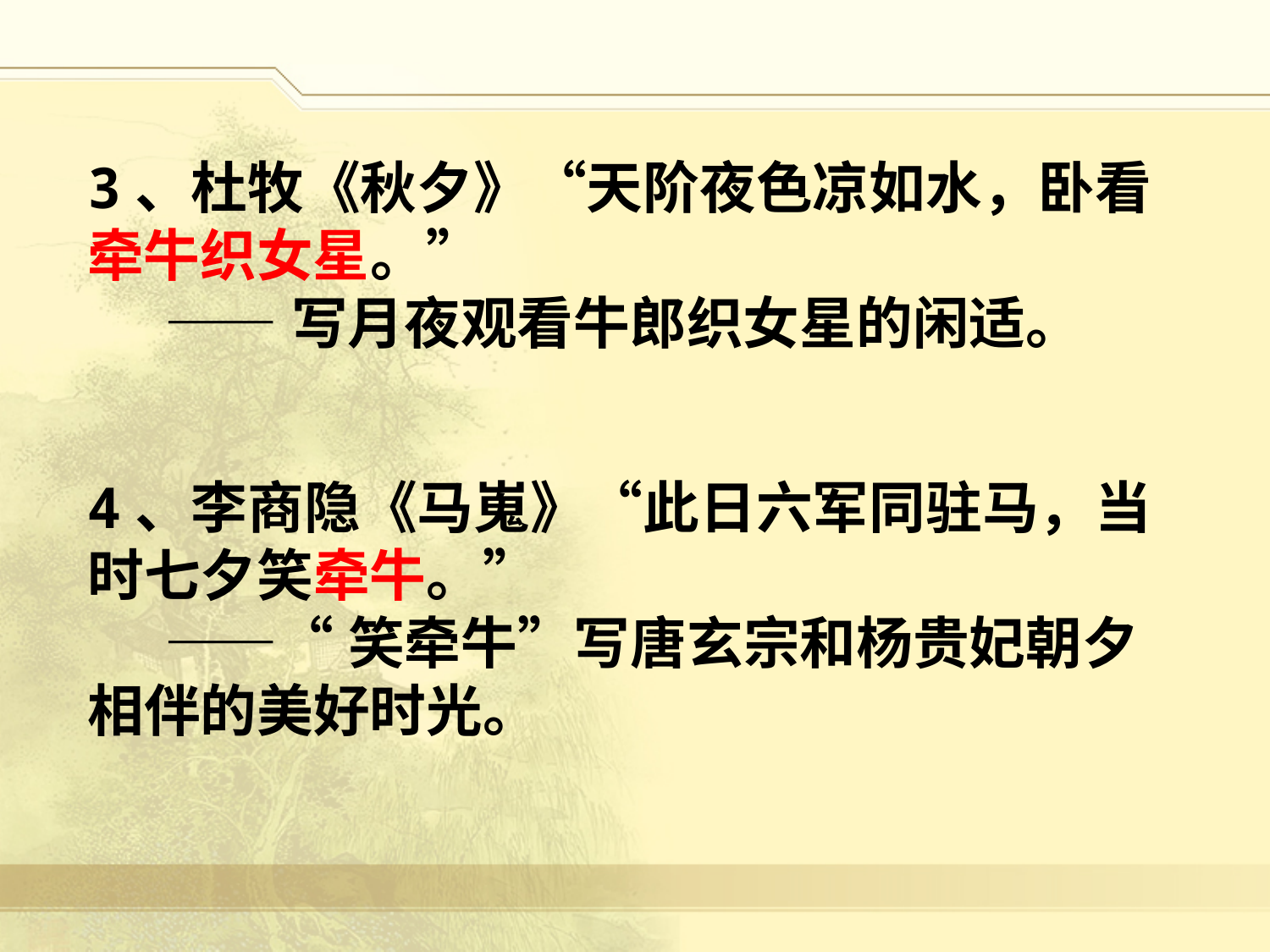

3、杜牧《秋夕》“天阶夜色凉如水，卧看牵牛织女星。”
      ——写月夜观看牛郎织女星的闲适。

4、李商隐《马嵬》“此日六军同驻马，当时七夕笑牵牛。”
      ——“笑牵牛”写唐玄宗和杨贵妃朝夕相伴的美好时光。